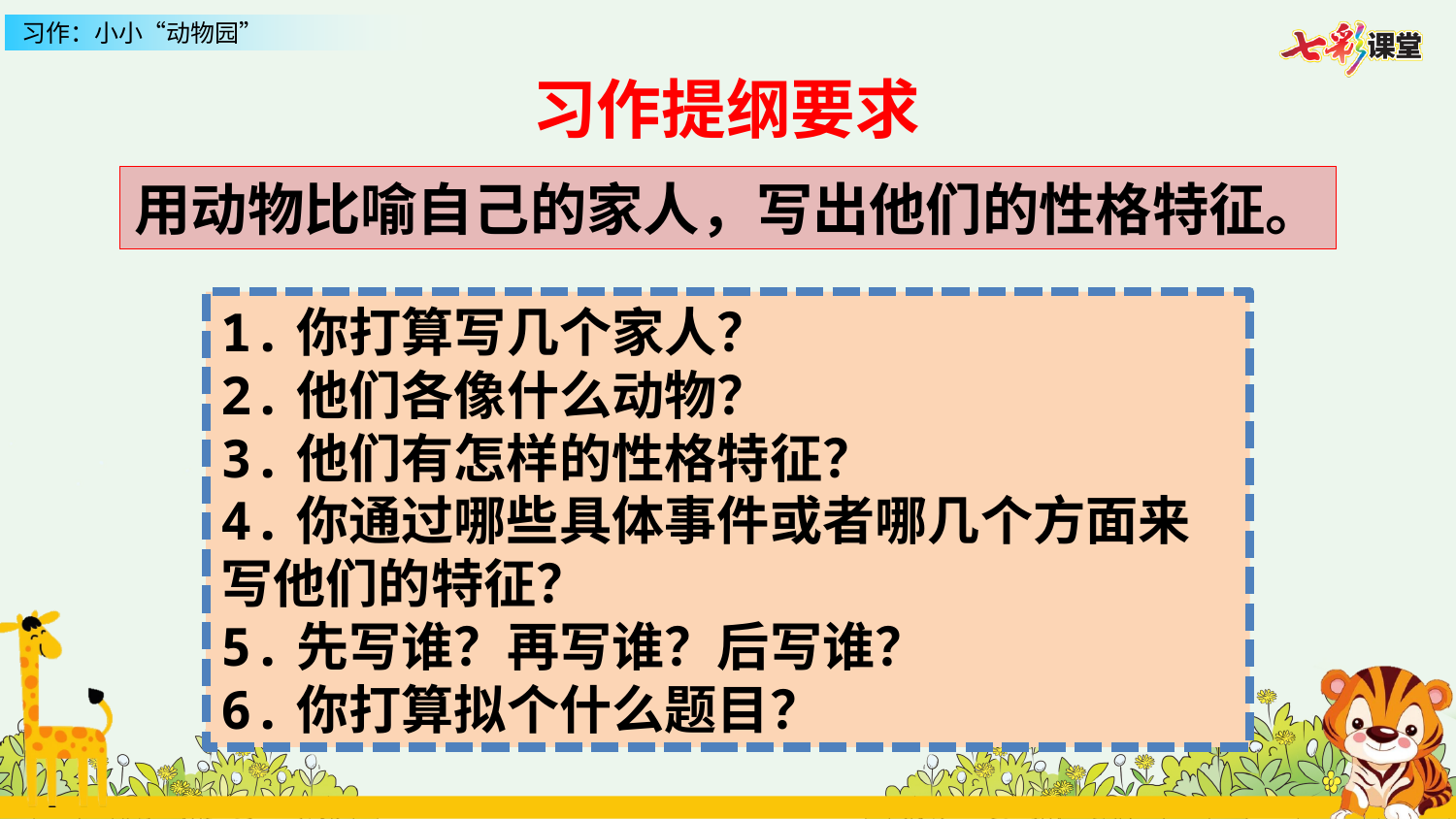

习作提纲要求
用动物比喻自己的家人，写出他们的性格特征。
1.你打算写几个家人？
2.他们各像什么动物？
3.他们有怎样的性格特征？
4.你通过哪些具体事件或者哪几个方面来写他们的特征？
5.先写谁？再写谁？后写谁？
6.你打算拟个什么题目？